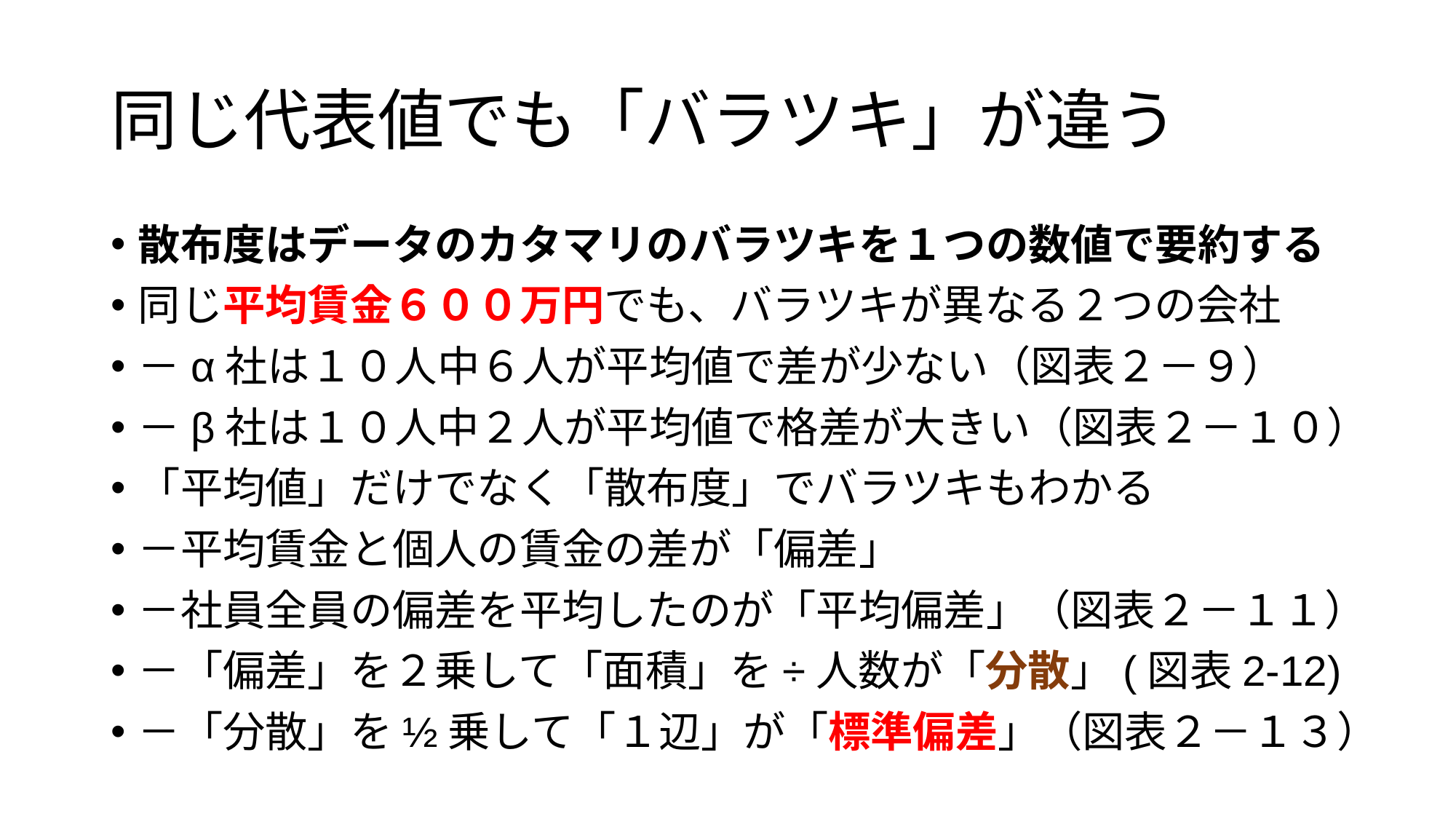

# 同じ代表値でも「バラツキ」が違う
散布度はデータのカタマリのバラツキを１つの数値で要約する
同じ平均賃金６００万円でも、バラツキが異なる２つの会社
－α社は１０人中６人が平均値で差が少ない（図表２－９）
－β社は１０人中２人が平均値で格差が大きい（図表２－１０）
「平均値」だけでなく「散布度」でバラツキもわかる
－平均賃金と個人の賃金の差が「偏差」
－社員全員の偏差を平均したのが「平均偏差」（図表２－１１）
－「偏差」を２乗して「面積」を÷人数が「分散」(図表2-12)
－「分散」を½乗して「１辺」が「標準偏差」（図表２－１３）
15